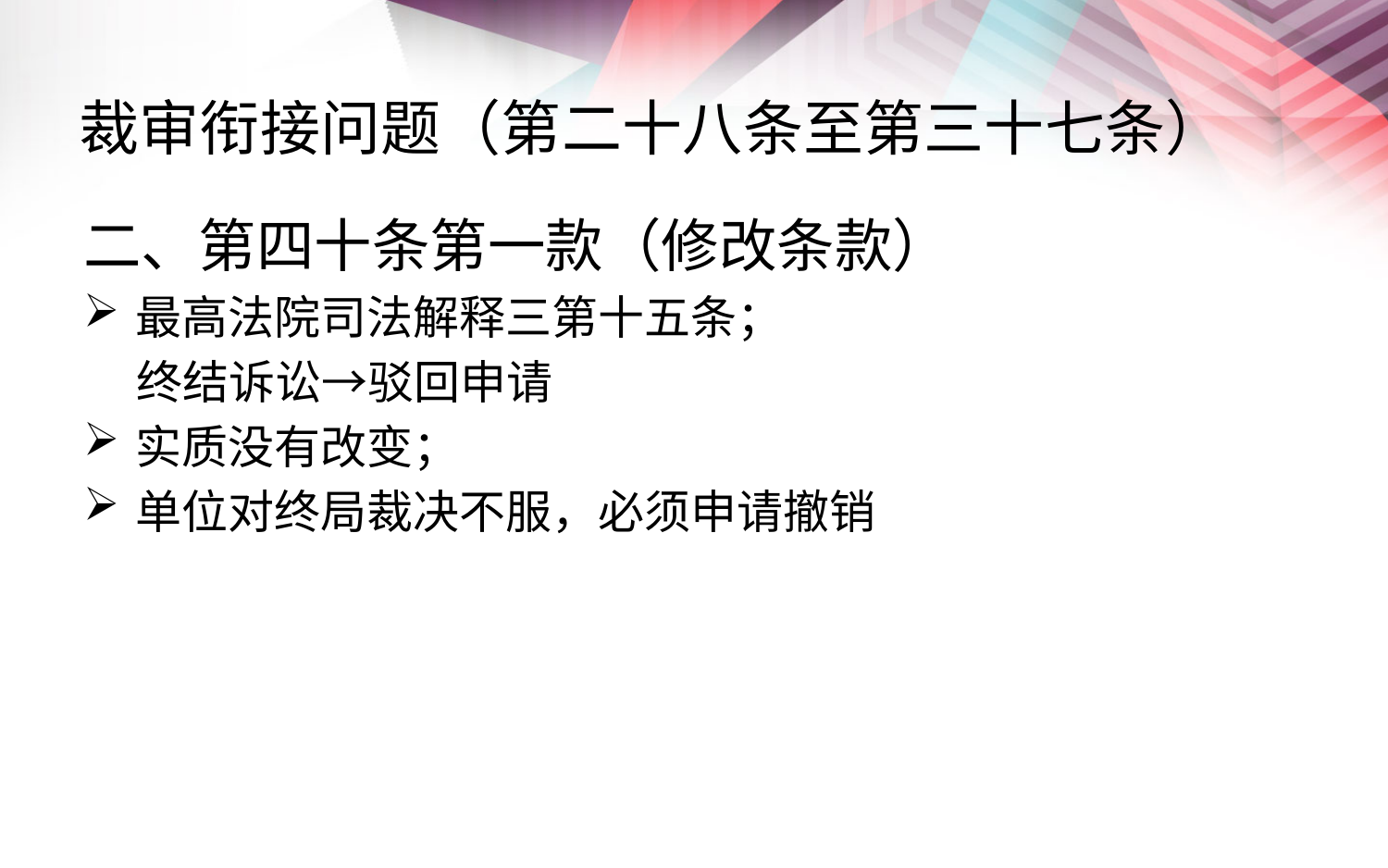

# 裁审衔接问题（第二十八条至第三十七条）
二、第四十条第一款（修改条款）
最高法院司法解释三第十五条；
    终结诉讼→驳回申请
实质没有改变；
单位对终局裁决不服，必须申请撤销